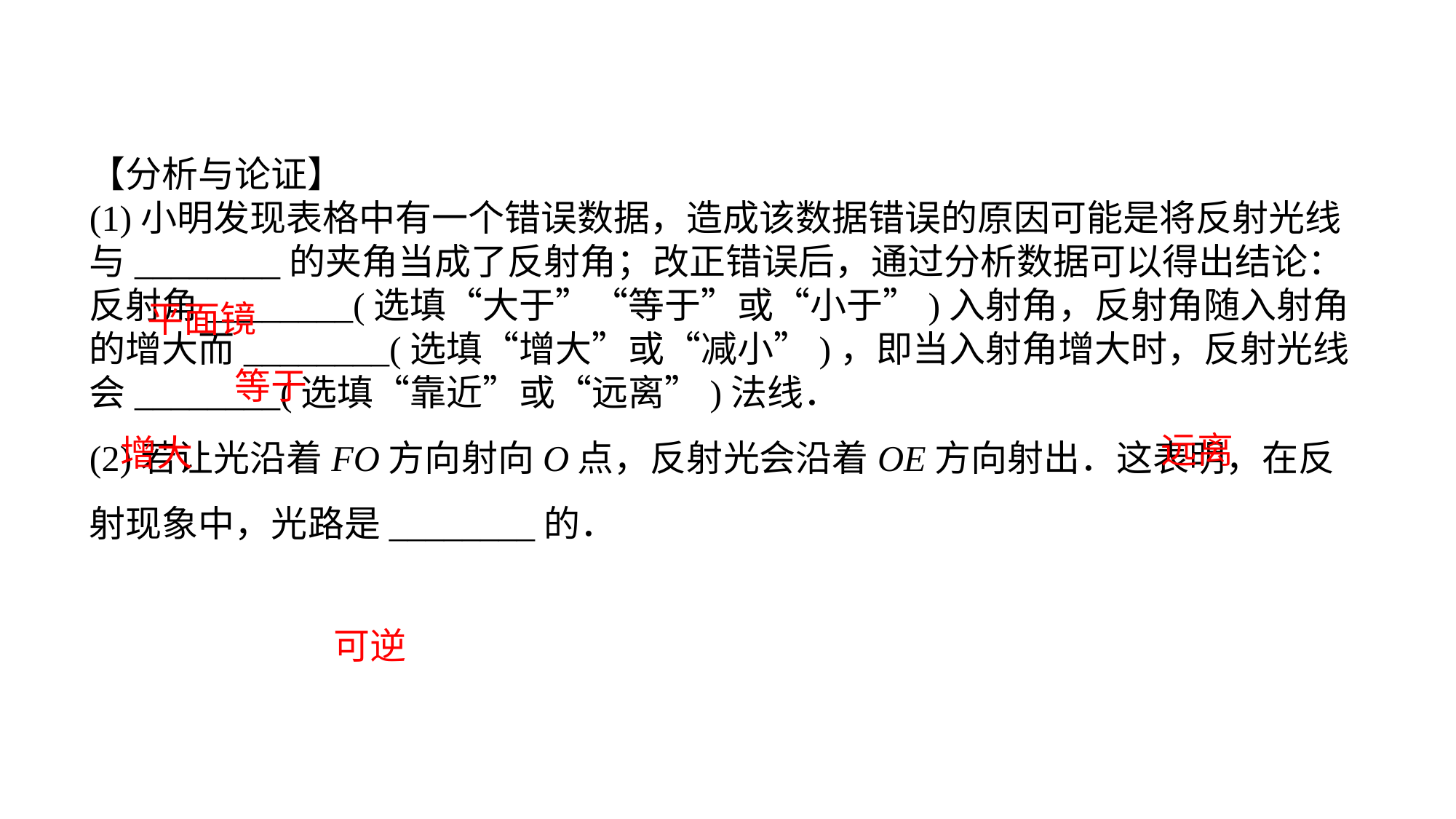

【分析与论证】(1)小明发现表格中有一个错误数据，造成该数据错误的原因可能是将反射光线与________的夹角当成了反射角；改正错误后，通过分析数据可以得出结论：反射角________(选填“大于”“等于”或“小于”)入射角，反射角随入射角的增大而________(选填“增大”或“减小”)，即当入射角增大时，反射光线会________(选填“靠近”或“远离”)法线．(2)若让光沿着FO方向射向O点，反射光会沿着OE方向射出．这表明，在反射现象中，光路是________的．
平面镜
等于
远离
增大
可逆